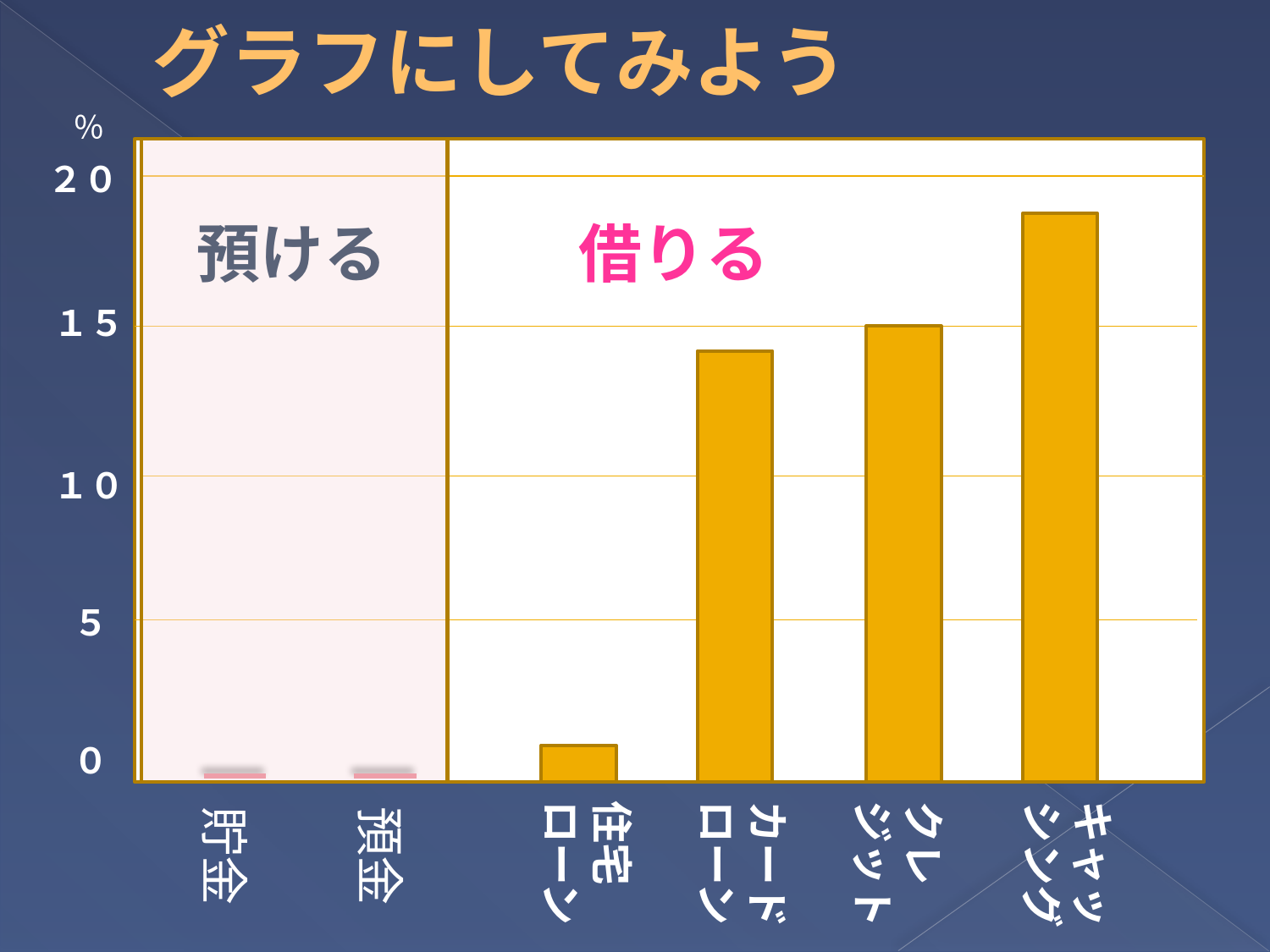

# グラフにしてみよう
％

２０
預ける
借りる

１５

１０
５
０

住宅
ローン

カード
ローン
クレ
ジット
キャッ
シング
貯金
預金